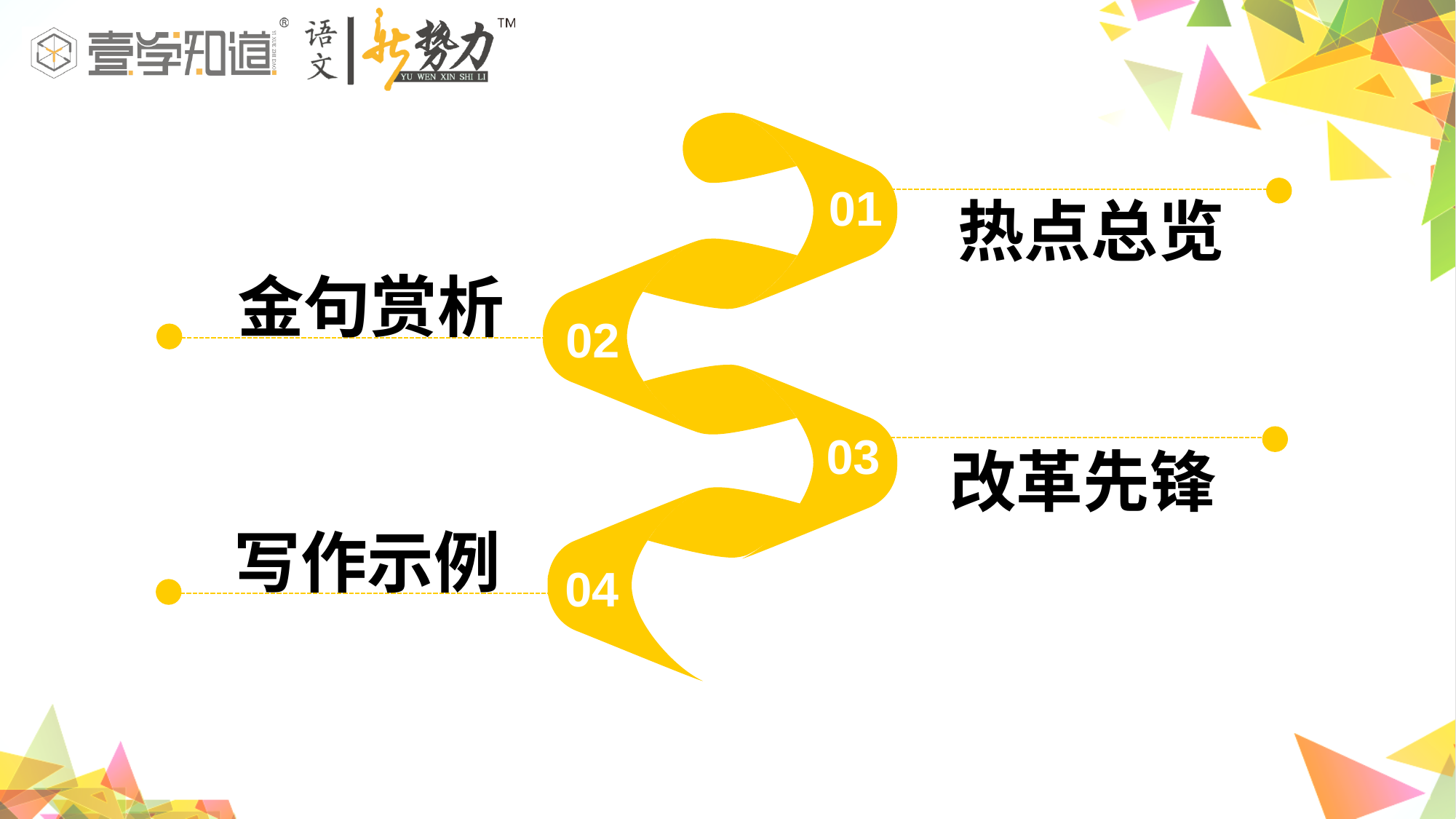

01

    热点总览

   金句赏析

02

03

   改革先锋

   写作示例

04